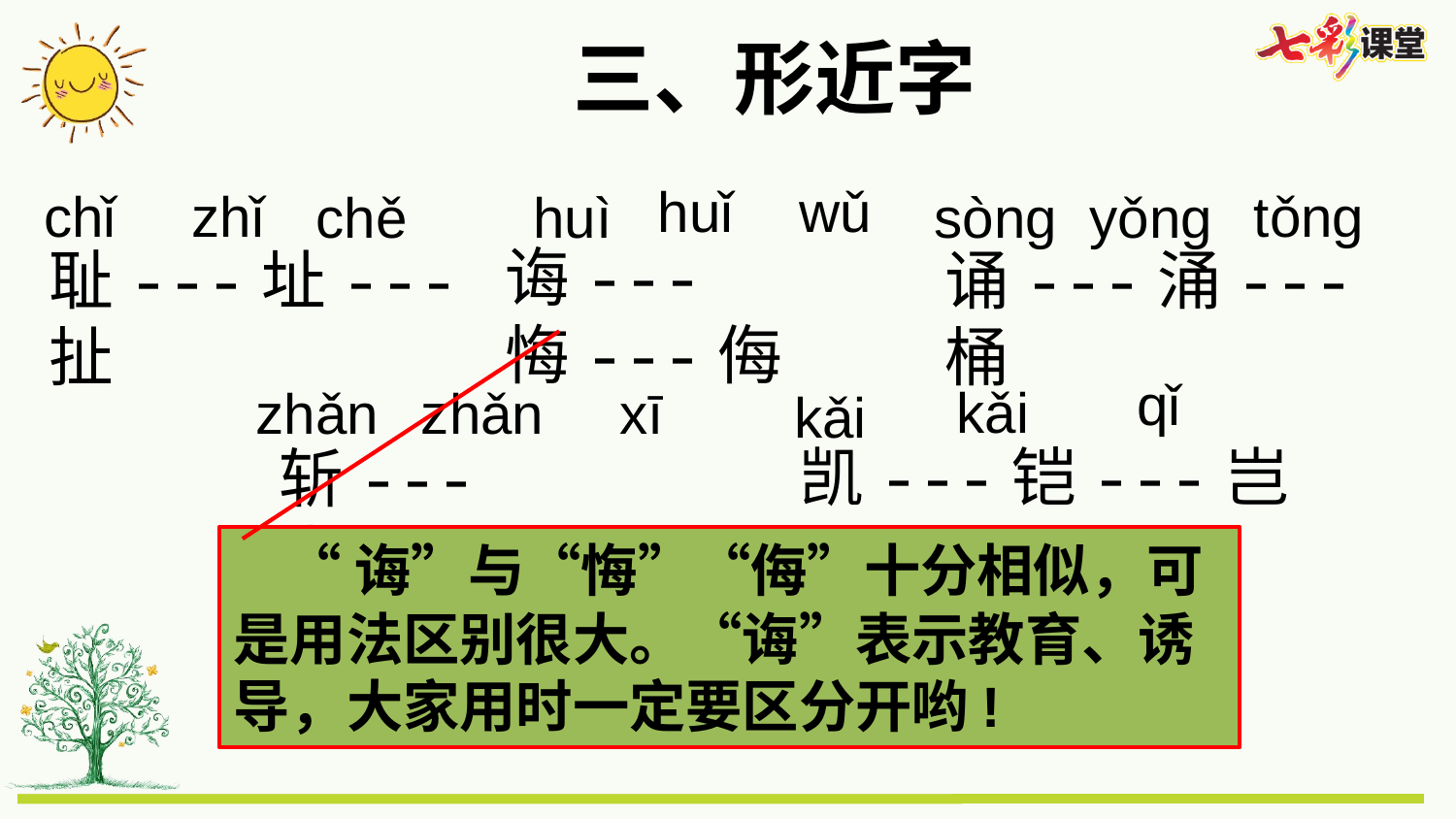

三、形近字
huǐ
wǔ
tǒng
chǐ
zhǐ
chě
huì
sòng
yǒng
诲---悔---侮
耻---址---扯
诵---涌---桶
qǐ
kǎi
zhǎn
zhǎn
xī
kǎi
凯---铠---岂
斩---崭---析
    “诲”与“悔”“侮”十分相似，可是用法区别很大。“诲”表示教育、诱导，大家用时一定要区分开哟!